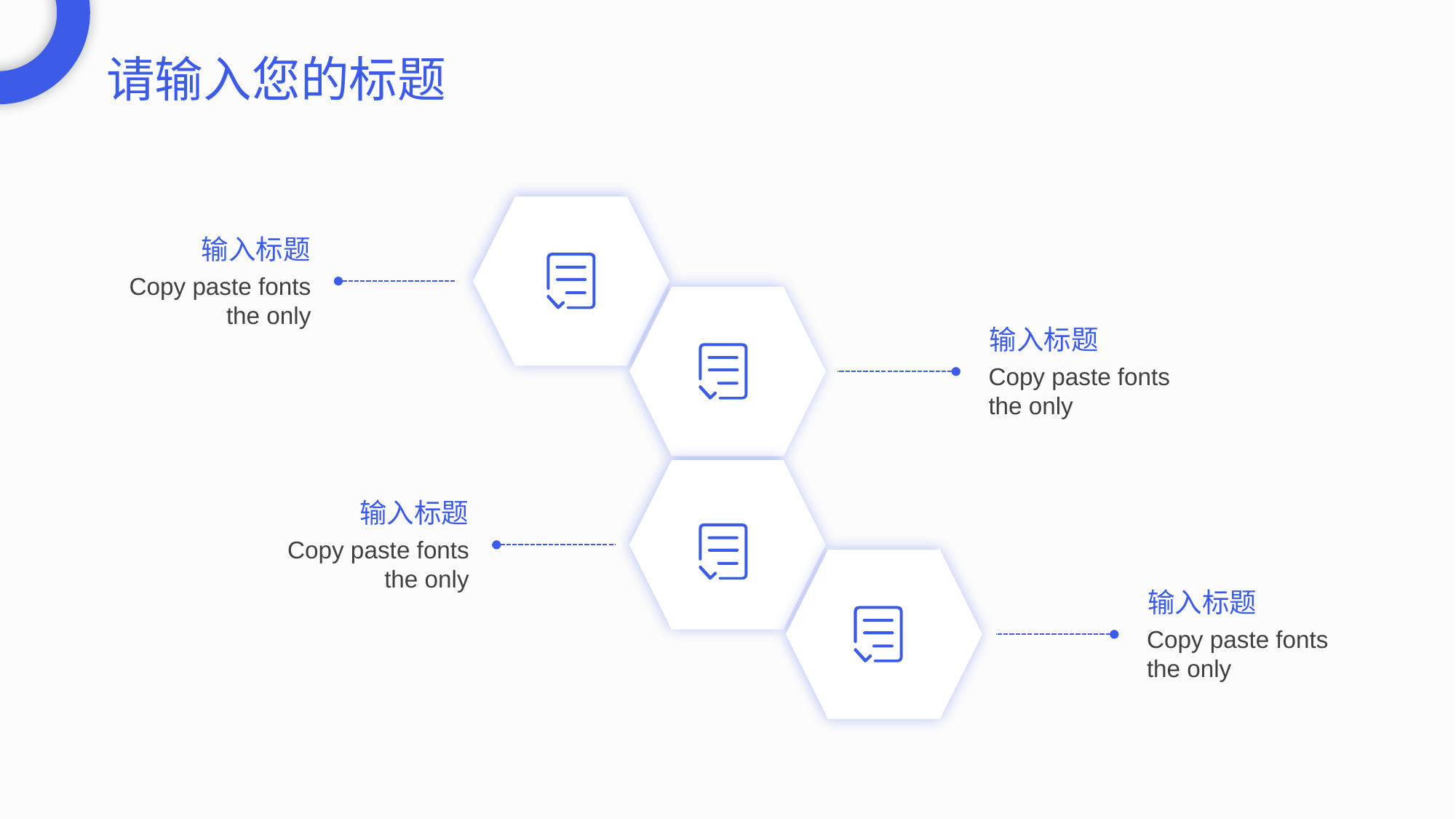

请输入您的标题

输入标题
Copy paste fonts
the only

输入标题
Copy paste fonts
the only

输入标题
Copy paste fonts
the only

输入标题
Copy paste fonts
the only